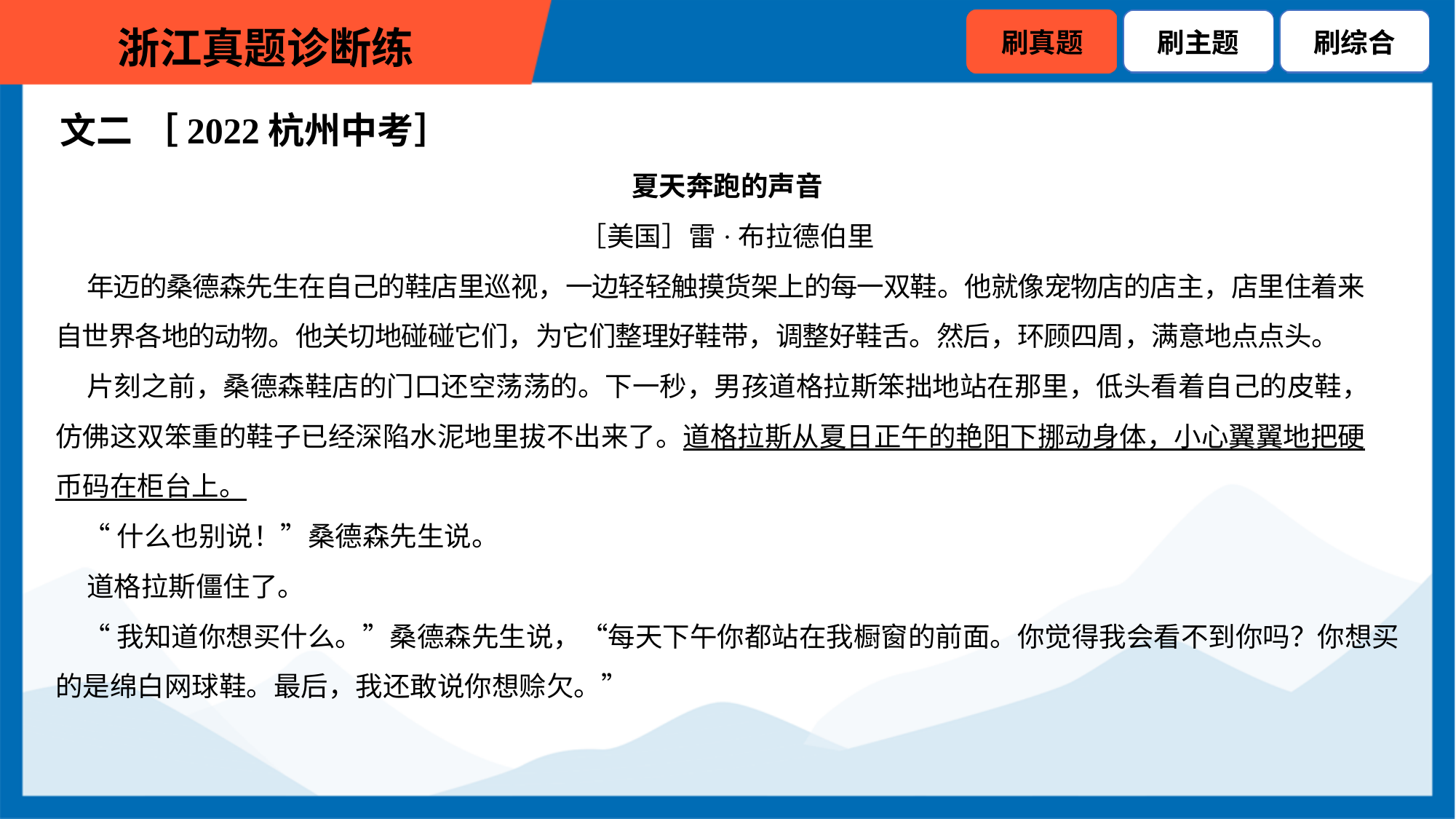

文二 ［2022杭州中考］
夏天奔跑的声音
［美国］雷·布拉德伯里
    年迈的桑德森先生在自己的鞋店里巡视，一边轻轻触摸货架上的每一双鞋。他就像宠物店的店主，店里住着来
自世界各地的动物。他关切地碰碰它们，为它们整理好鞋带，调整好鞋舌。然后，环顾四周，满意地点点头。
    片刻之前，桑德森鞋店的门口还空荡荡的。下一秒，男孩道格拉斯笨拙地站在那里，低头看着自己的皮鞋，
仿佛这双笨重的鞋子已经深陷水泥地里拔不出来了。道格拉斯从夏日正午的艳阳下挪动身体，小心翼翼地把硬
币码在柜台上。
    “什么也别说！”桑德森先生说。
    道格拉斯僵住了。
    “我知道你想买什么。”桑德森先生说，“每天下午你都站在我橱窗的前面。你觉得我会看不到你吗？你想买
的是绵白网球鞋。最后，我还敢说你想赊欠。”